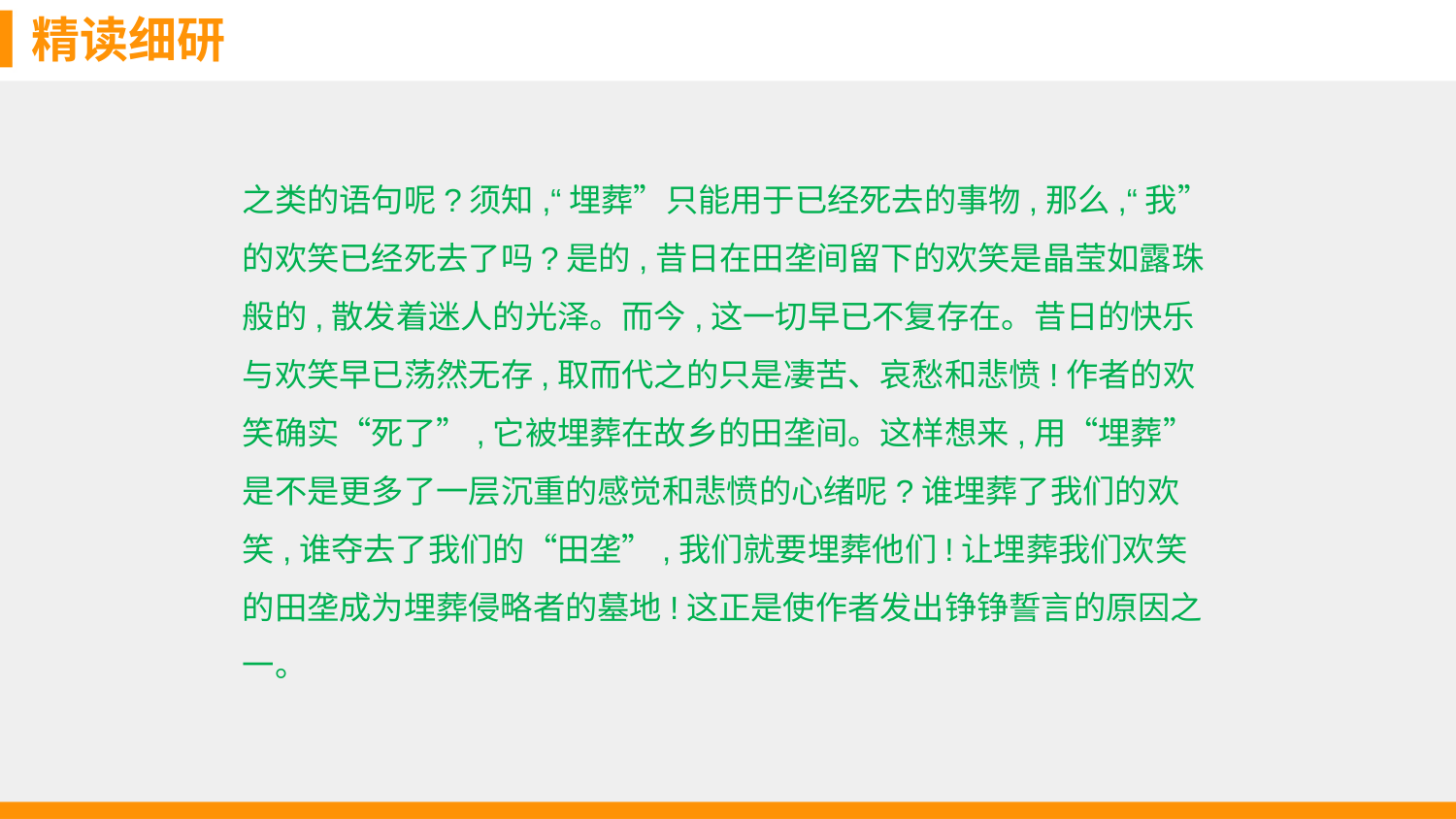

精读细研
之类的语句呢?须知,“埋葬”只能用于已经死去的事物,那么,“我”的欢笑已经死去了吗?是的,昔日在田垄间留下的欢笑是晶莹如露珠般的,散发着迷人的光泽。而今,这一切早已不复存在。昔日的快乐与欢笑早已荡然无存,取而代之的只是凄苦、哀愁和悲愤!作者的欢笑确实“死了”,它被埋葬在故乡的田垄间。这样想来,用“埋葬”是不是更多了一层沉重的感觉和悲愤的心绪呢?谁埋葬了我们的欢笑,谁夺去了我们的“田垄”,我们就要埋葬他们!让埋葬我们欢笑的田垄成为埋葬侵略者的墓地!这正是使作者发出铮铮誓言的原因之一。